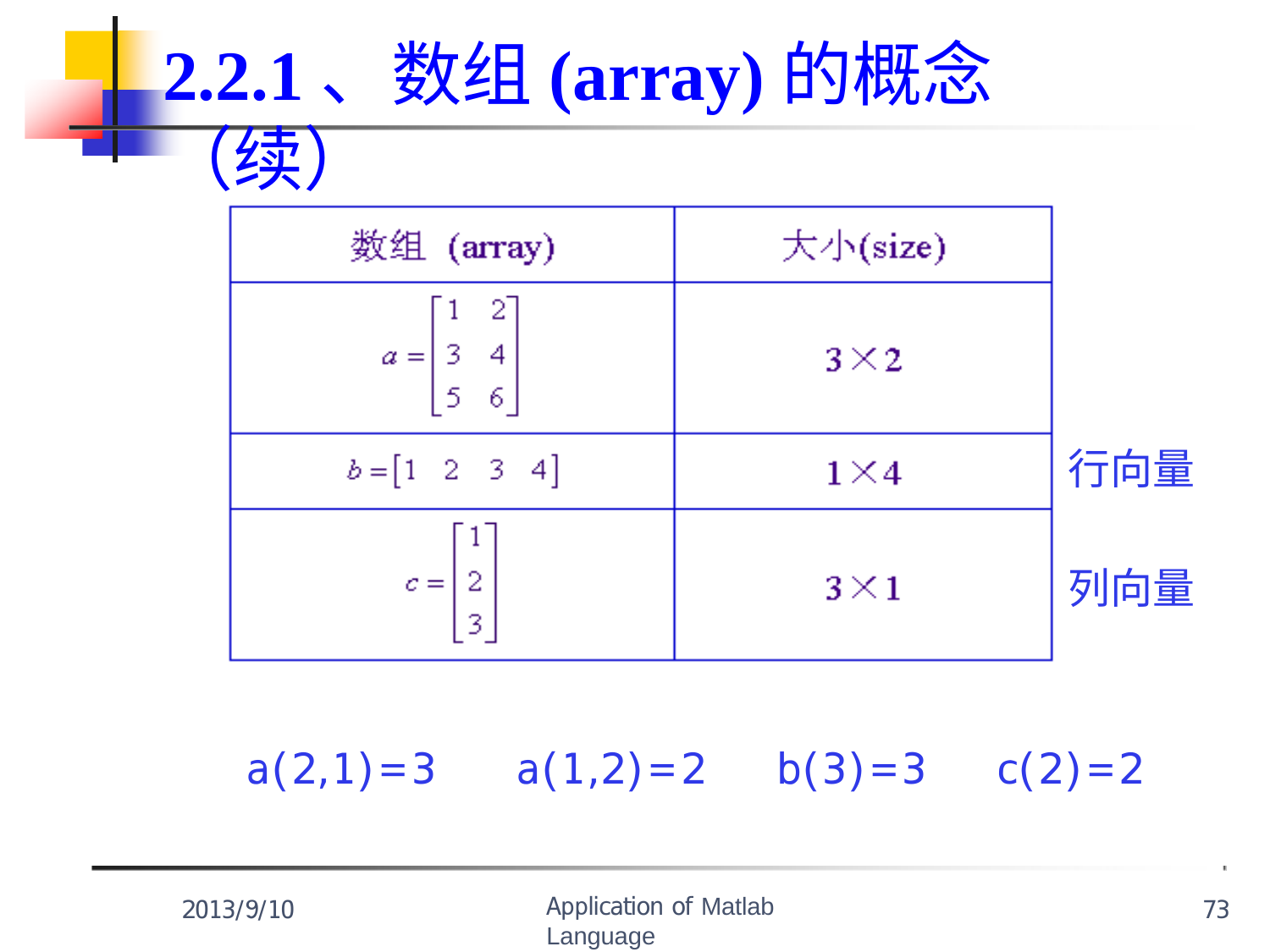

2.2.1、数组(array)的概念 （续）

行向量

列向量
a(2,1)=3
a(1,2)=2
b(3)=3
c(2)=2
Application of Matlab Language
2013/9/10
73